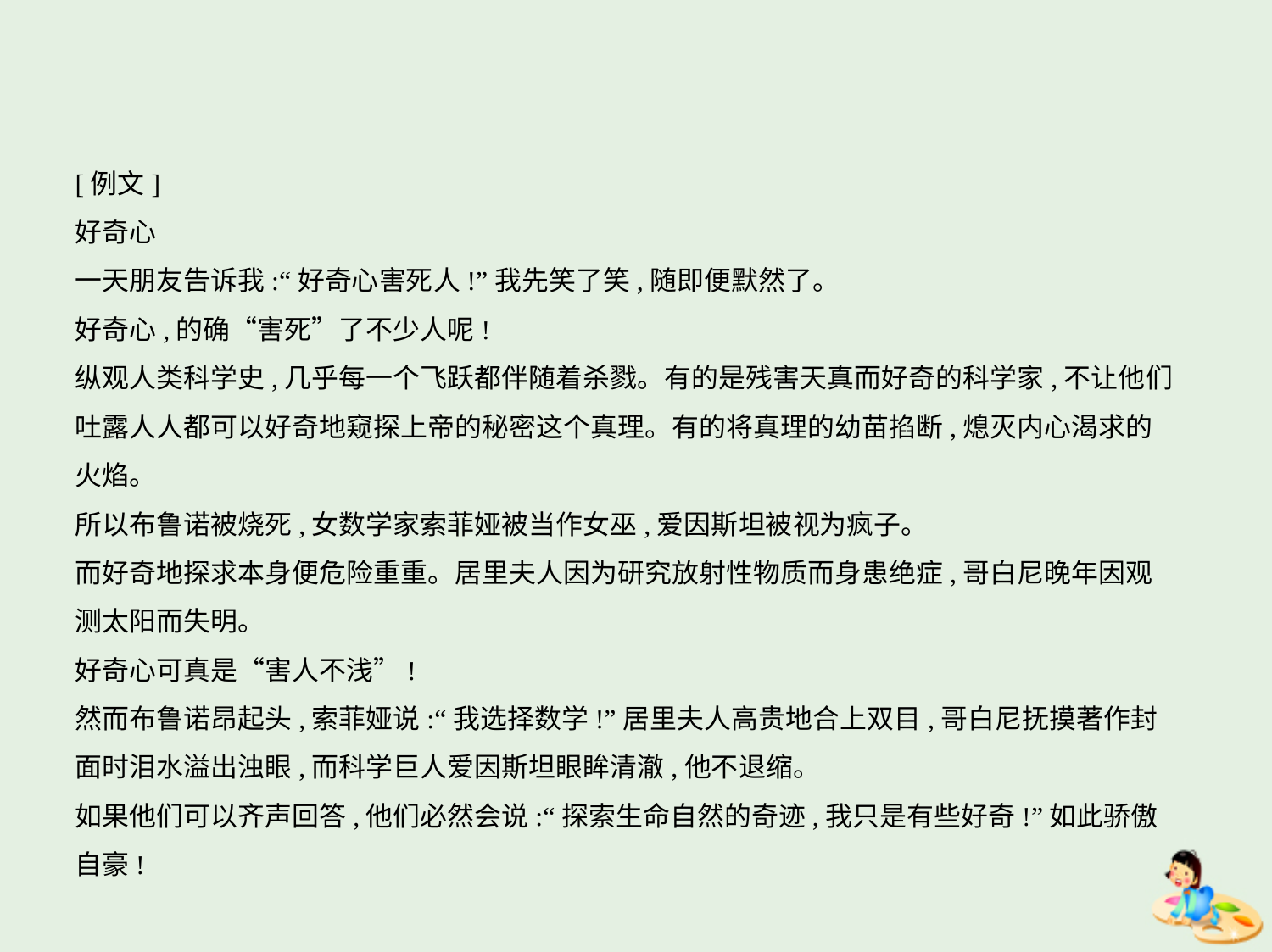

[例文]
好奇心
一天朋友告诉我:“好奇心害死人!”我先笑了笑,随即便默然了。
好奇心,的确“害死”了不少人呢!
纵观人类科学史,几乎每一个飞跃都伴随着杀戮。有的是残害天真而好奇的科学家,不让他们
吐露人人都可以好奇地窥探上帝的秘密这个真理。有的将真理的幼苗掐断,熄灭内心渴求的
火焰。
所以布鲁诺被烧死,女数学家索菲娅被当作女巫,爱因斯坦被视为疯子。
而好奇地探求本身便危险重重。居里夫人因为研究放射性物质而身患绝症,哥白尼晚年因观
测太阳而失明。
好奇心可真是“害人不浅”!
然而布鲁诺昂起头,索菲娅说:“我选择数学!”居里夫人高贵地合上双目,哥白尼抚摸著作封
面时泪水溢出浊眼,而科学巨人爱因斯坦眼眸清澈,他不退缩。
如果他们可以齐声回答,他们必然会说:“探索生命自然的奇迹,我只是有些好奇!”如此骄傲
自豪!